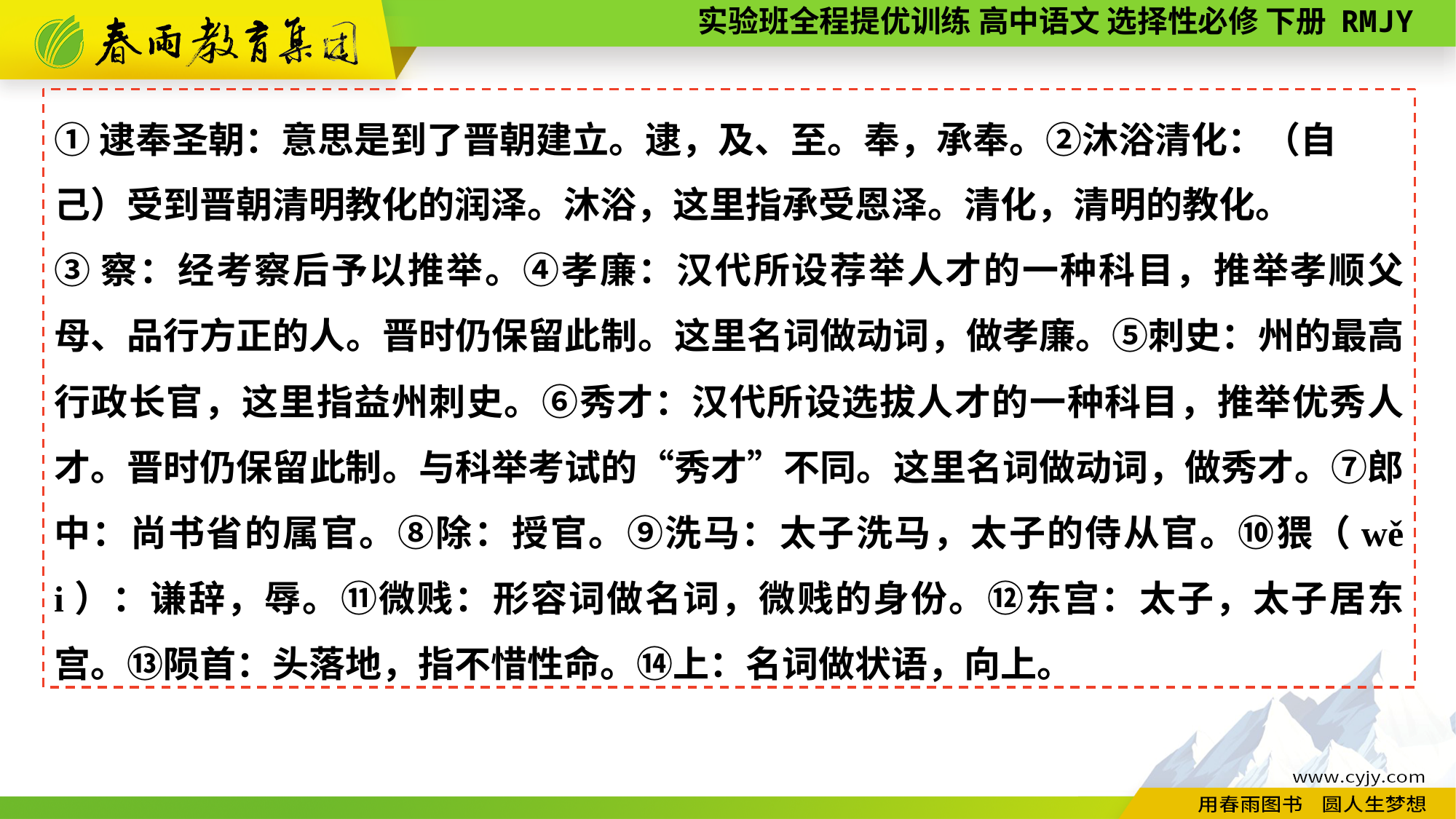

①逮奉圣朝：意思是到了晋朝建立。逮，及、至。奉，承奉。②沐浴清化：（自己）受到晋朝清明教化的润泽。沐浴，这里指承受恩泽。清化，清明的教化。
③察：经考察后予以推举。④孝廉：汉代所设荐举人才的一种科目，推举孝顺父母、品行方正的人。晋时仍保留此制。这里名词做动词，做孝廉。⑤刺史：州的最高行政长官，这里指益州刺史。⑥秀才：汉代所设选拔人才的一种科目，推举优秀人才。晋时仍保留此制。与科举考试的“秀才”不同。这里名词做动词，做秀才。⑦郎中：尚书省的属官。⑧除：授官。⑨洗马：太子洗马，太子的侍从官。⑩猥（wěi）：谦辞，辱。⑪微贱：形容词做名词，微贱的身份。⑫东宫：太子，太子居东宫。⑬陨首：头落地，指不惜性命。⑭上：名词做状语，向上。